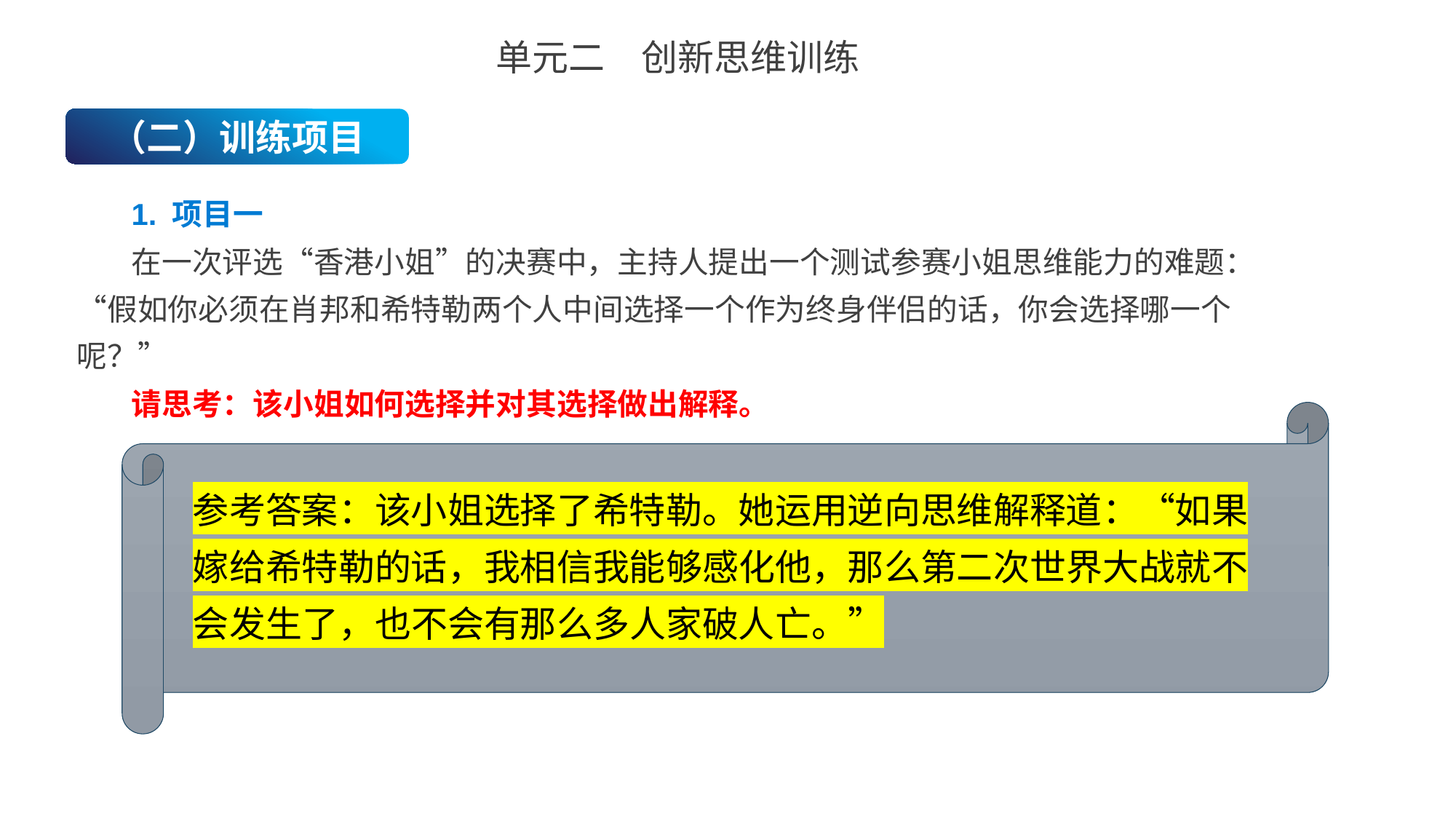

单元二　创新思维训练
（二）训练项目
1. 项目一
在一次评选“香港小姐”的决赛中，主持人提出一个测试参赛小姐思维能力的难题：“假如你必须在肖邦和希特勒两个人中间选择一个作为终身伴侣的话，你会选择哪一个呢？”
请思考：该小姐如何选择并对其选择做出解释。

参考答案：该小姐选择了希特勒。她运用逆向思维解释道：“如果嫁给希特勒的话，我相信我能够感化他，那么第二次世界大战就不会发生了，也不会有那么多人家破人亡。”